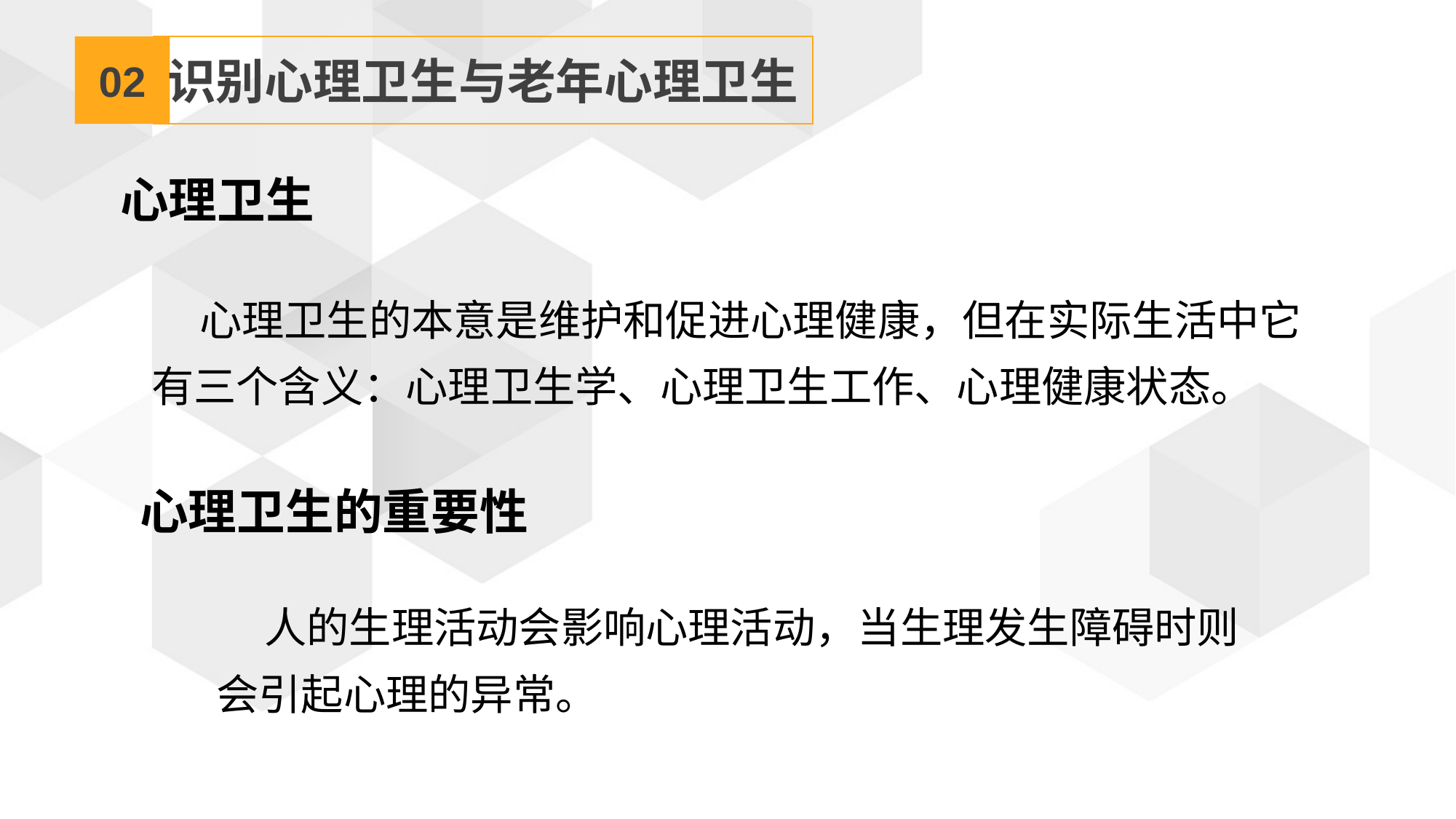

02
识别心理卫生与老年心理卫生
心理卫生
    心理卫生的本意是维护和促进心理健康，但在实际生活中它有三个含义：心理卫生学、心理卫生工作、心理健康状态。
心理卫生的重要性
    人的生理活动会影响心理活动，当生理发生障碍时则
会引起心理的异常。